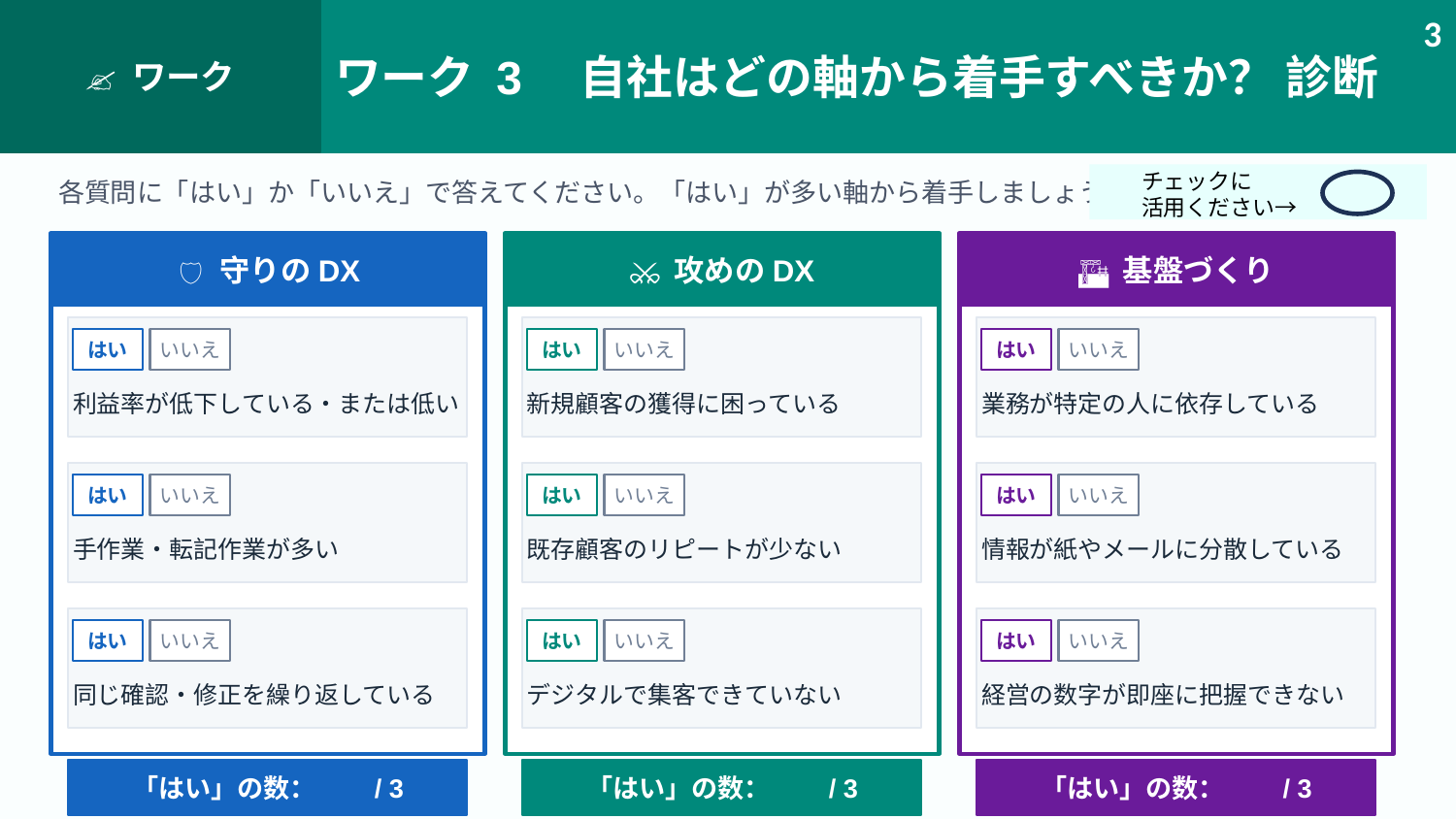

✍ ワーク
ワーク 3　自社はどの軸から着手すべきか？ 診断
3
チェックに
活用ください→
各質問に「はい」か「いいえ」で答えてください。「はい」が多い軸から着手しましょう。

🛡 守りのDX

⚔ 攻めのDX

🏗 基盤づくり

はい

いいえ

はい

いいえ

はい

いいえ
利益率が低下している・または低い
新規顧客の獲得に困っている
業務が特定の人に依存している

はい

いいえ

はい

いいえ

はい

いいえ
手作業・転記作業が多い
既存顧客のリピートが少ない
情報が紙やメールに分散している

はい

いいえ

はい

いいえ

はい

いいえ
同じ確認・修正を繰り返している
デジタルで集客できていない
経営の数字が即座に把握できない

「はい」の数：　　/ 3

「はい」の数：　　/ 3

「はい」の数：　　/ 3